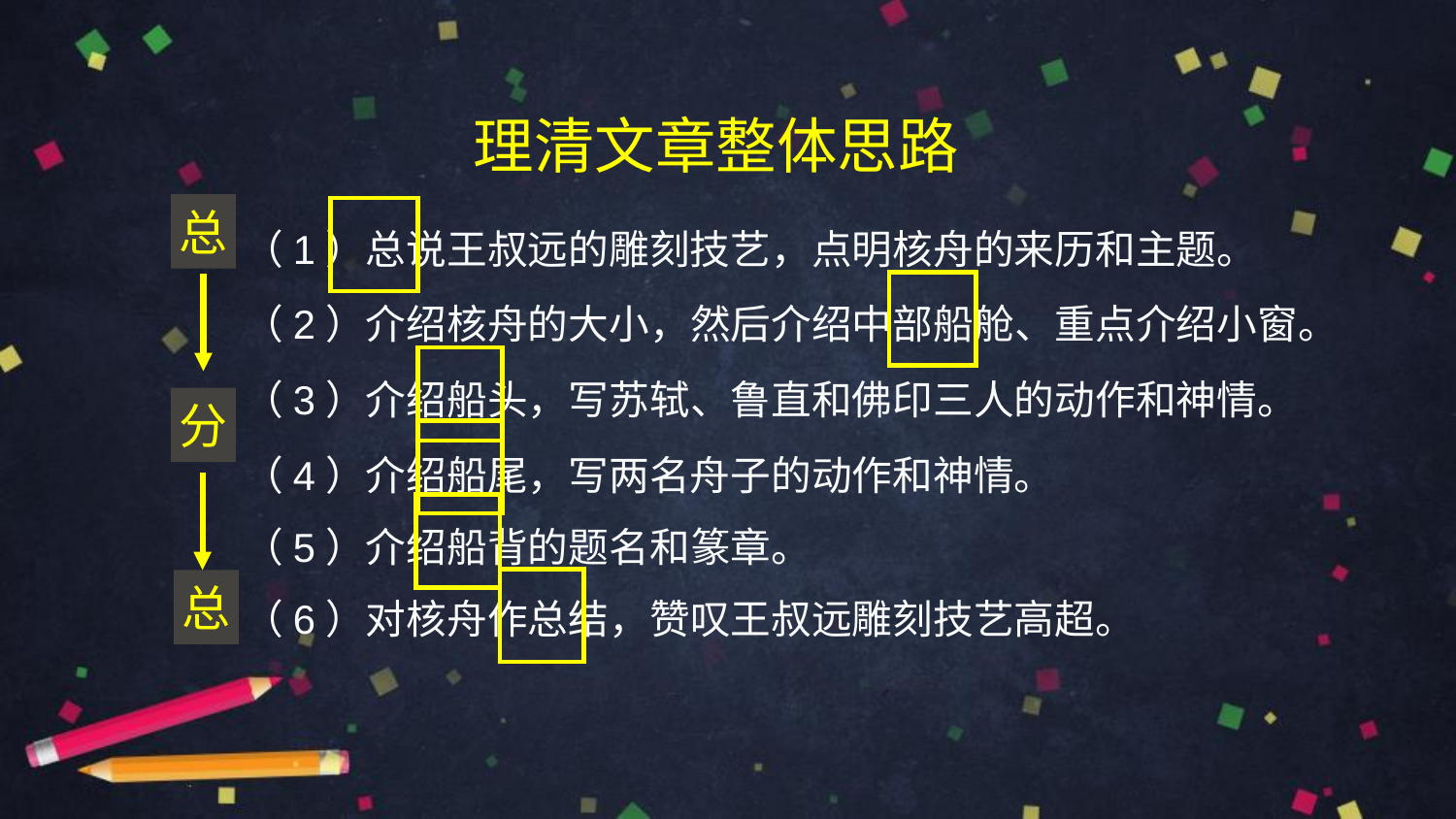

# 理清文章整体思路
总
分
总

（1）总说王叔远的雕刻技艺，点明核舟的来历和主题。
（2）介绍核舟的大小，然后介绍中部船舱、重点介绍小窗。

（3）介绍船头，写苏轼、鲁直和佛印三人的动作和神情。

（4）介绍船尾，写两名舟子的动作和神情。

（5）介绍船背的题名和篆章。
（6）对核舟作总结，赞叹王叔远雕刻技艺高超。